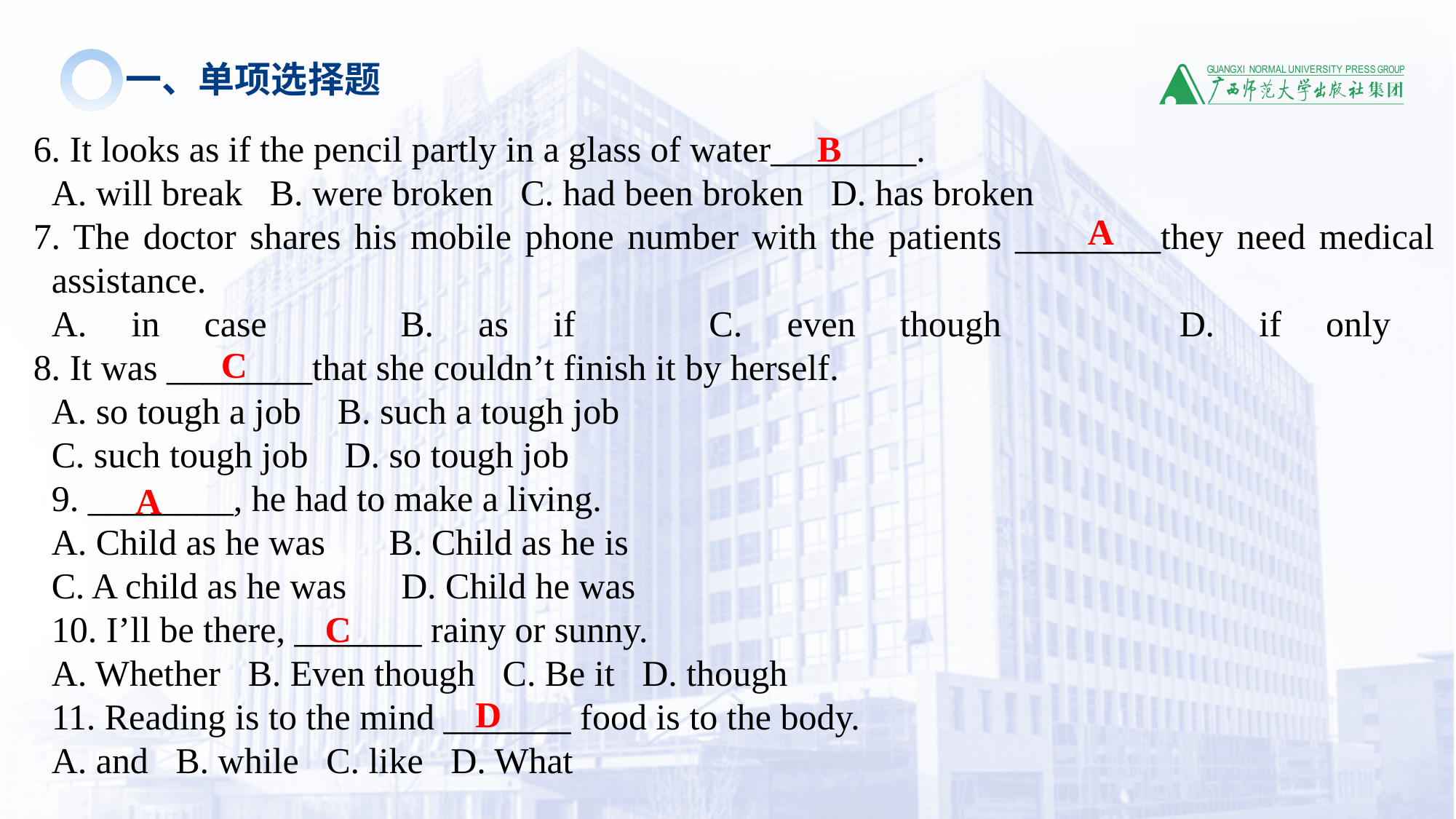

一、单项选择题
6. It looks as if the pencil partly in a glass of water________.
A. will break   B. were broken   C. had been broken   D. has broken
7. The doctor shares his mobile phone number with the patients ________they need medical assistance.
A. in case   B. as if   C. even though    D. if only
8. It was ________that she couldn’t finish it by herself.
A. so tough a job    B. such a tough job
C. such tough job    D. so tough job
9. ________, he had to make a living.
A. Child as he was       B. Child as he is
C. A child as he was      D. Child he was
10. I’ll be there, _______ rainy or sunny.
A. Whether   B. Even though   C. Be it   D. though
11. Reading is to the mind _______ food is to the body.
A. and   B. while   C. like   D. What
B
A

C
A
C
D